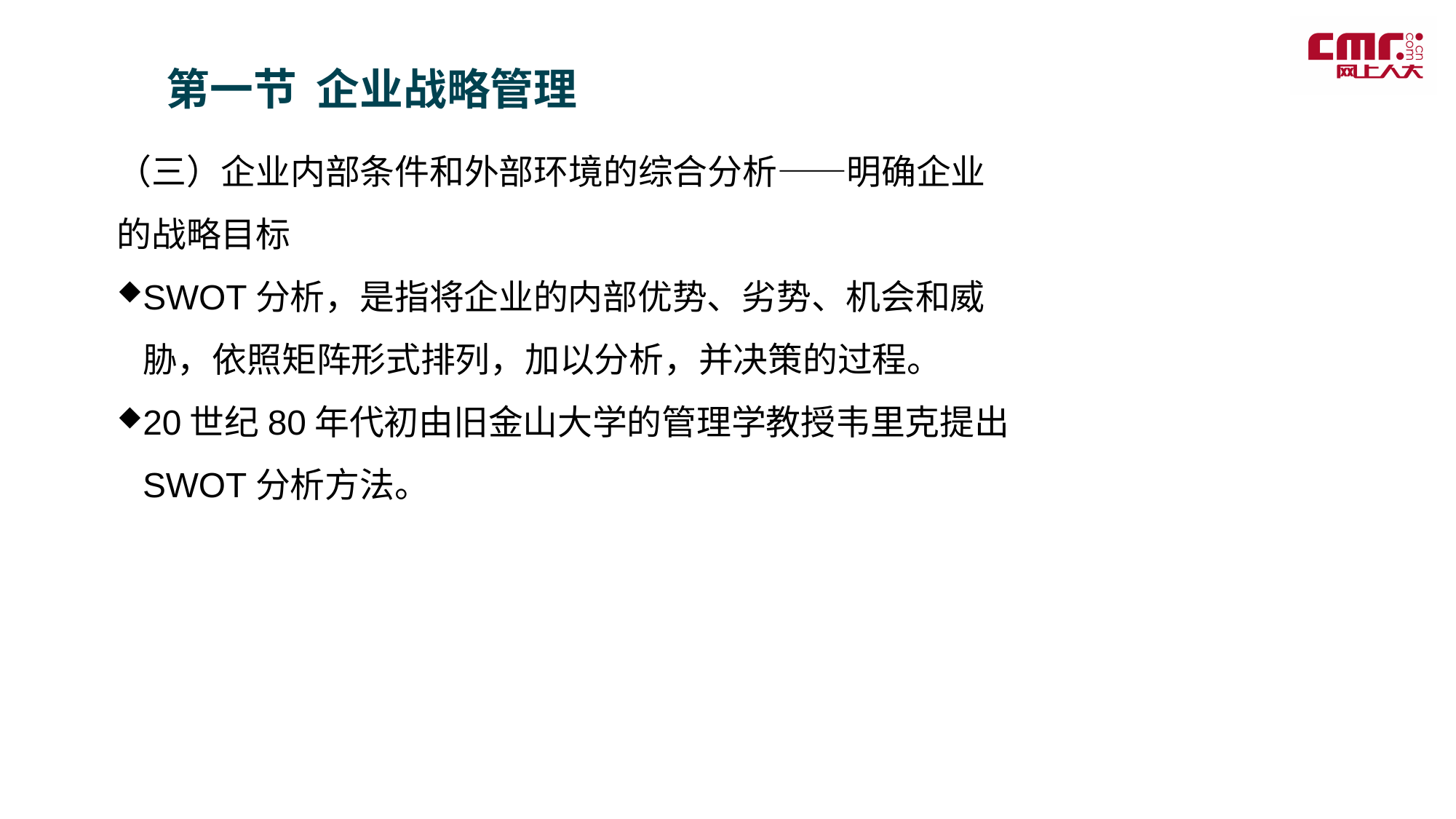

第一节  企业战略管理
（三）企业内部条件和外部环境的综合分析——明确企业的战略目标
SWOT分析，是指将企业的内部优势、劣势、机会和威胁，依照矩阵形式排列，加以分析，并决策的过程。
20世纪80年代初由旧金山大学的管理学教授韦里克提出SWOT分析方法。